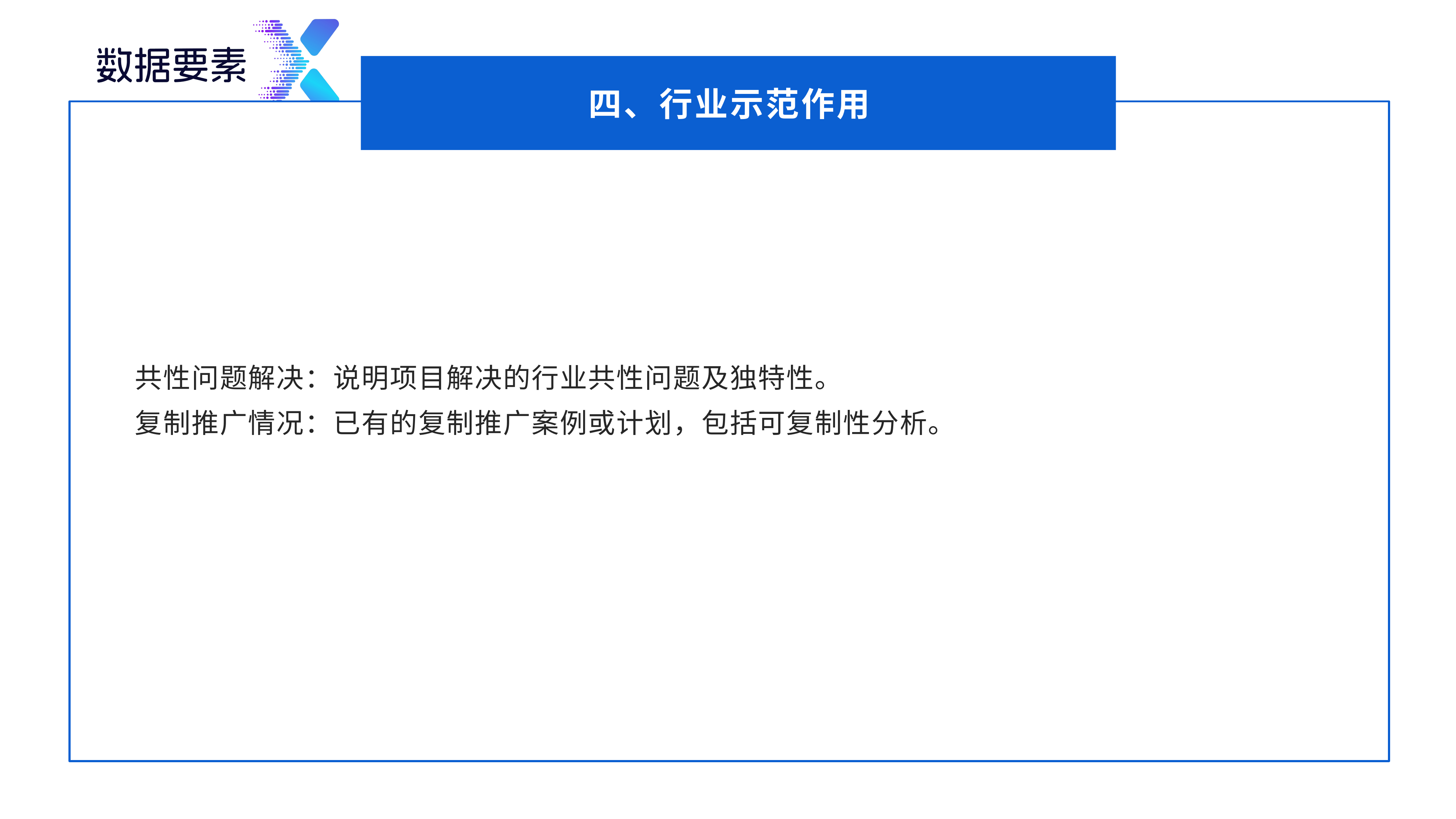

四、行业示范作用

共性问题解决：说明项目解决的行业共性问题及独特性。
复制推广情况：已有的复制推广案例或计划，包括可复制性分析。